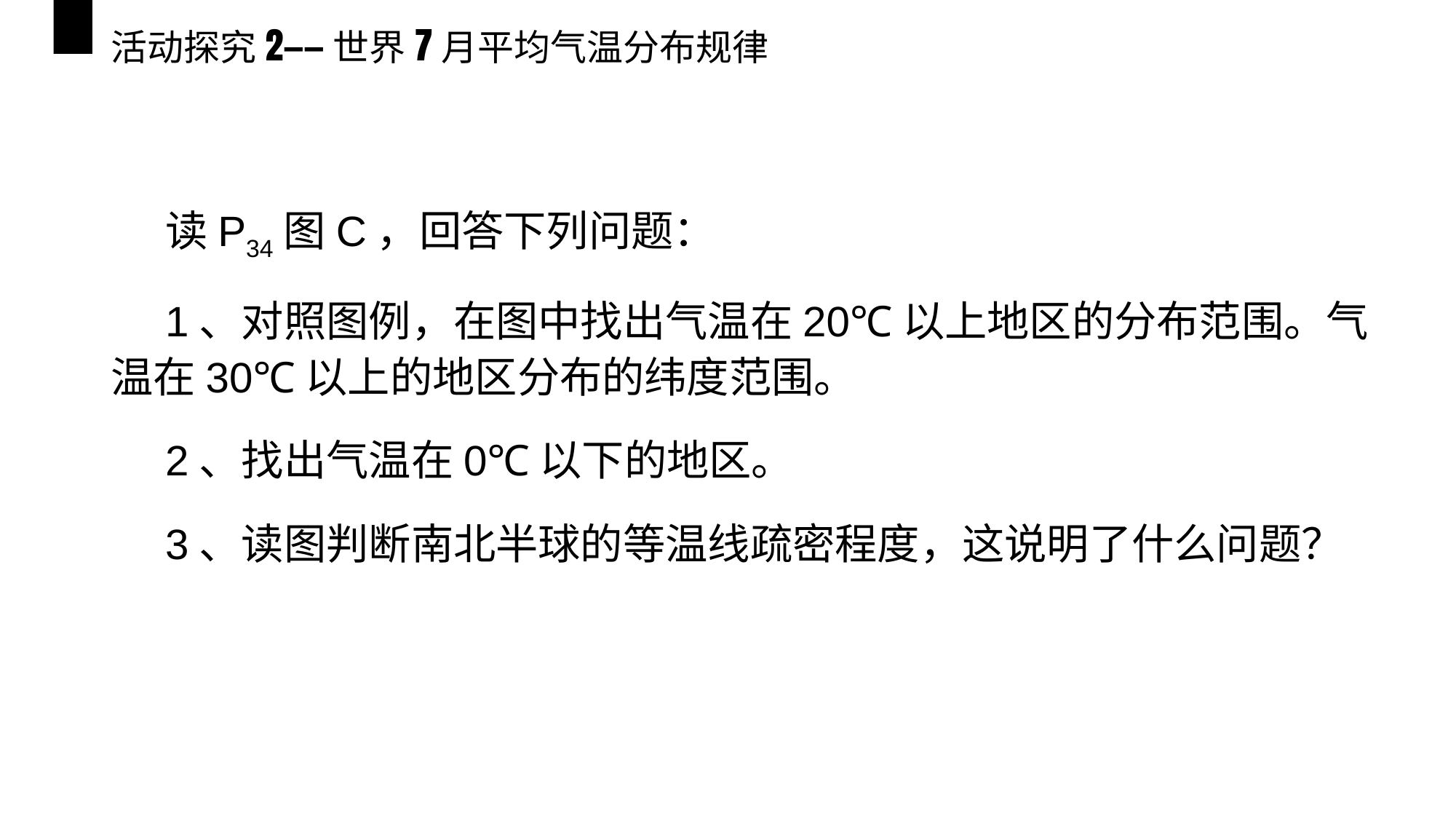

# 活动探究2——世界7月平均气温分布规律
读P34图C，回答下列问题：
1、对照图例，在图中找出气温在20℃以上地区的分布范围。气温在30℃以上的地区分布的纬度范围。
2、找出气温在0℃以下的地区。
3、读图判断南北半球的等温线疏密程度，这说明了什么问题？